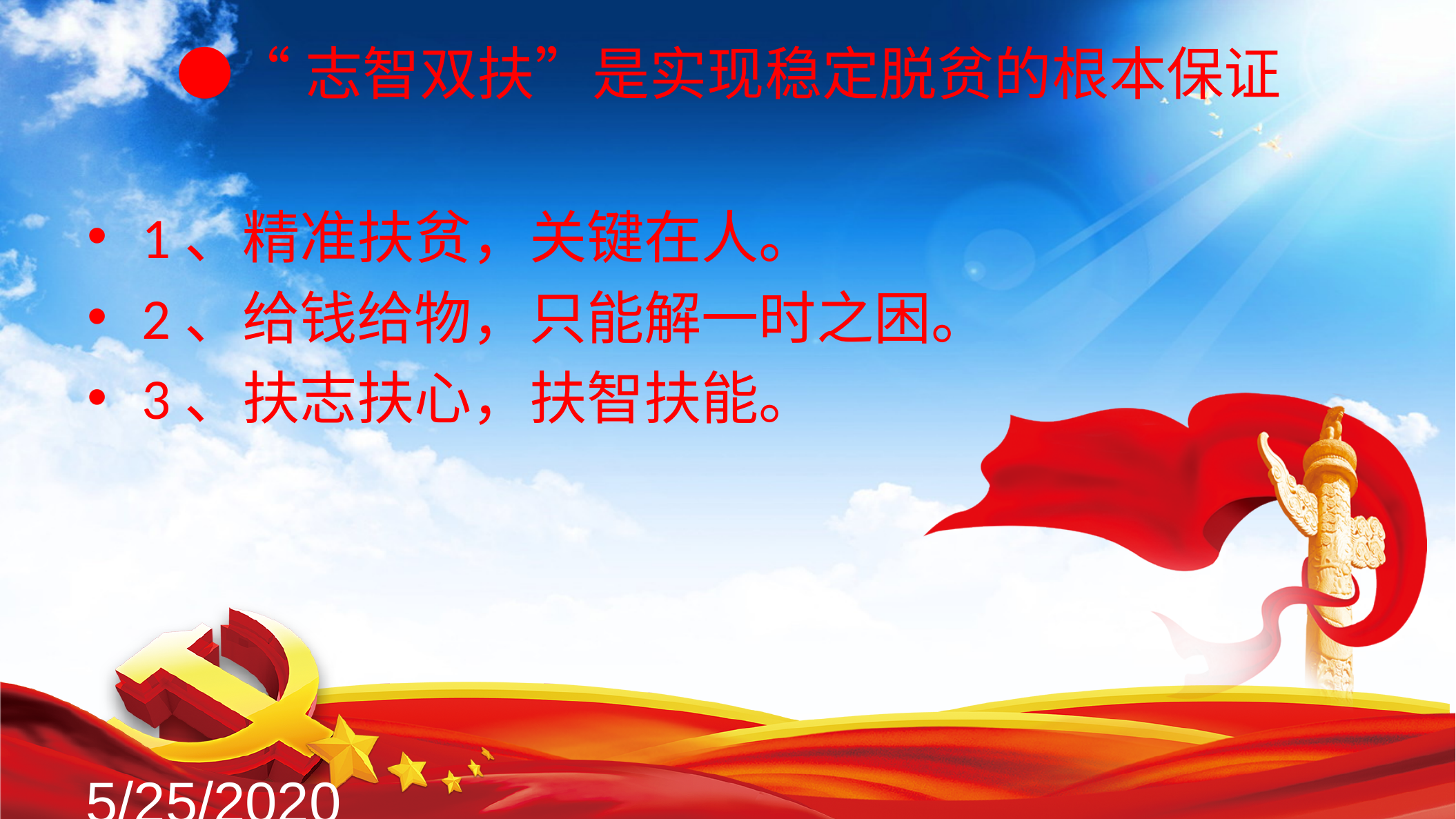

# ●“志智双扶”是实现稳定脱贫的根本保证
1、精准扶贫，关键在人。
2、给钱给物，只能解一时之困。
3、扶志扶心，扶智扶能。
5/25/2020